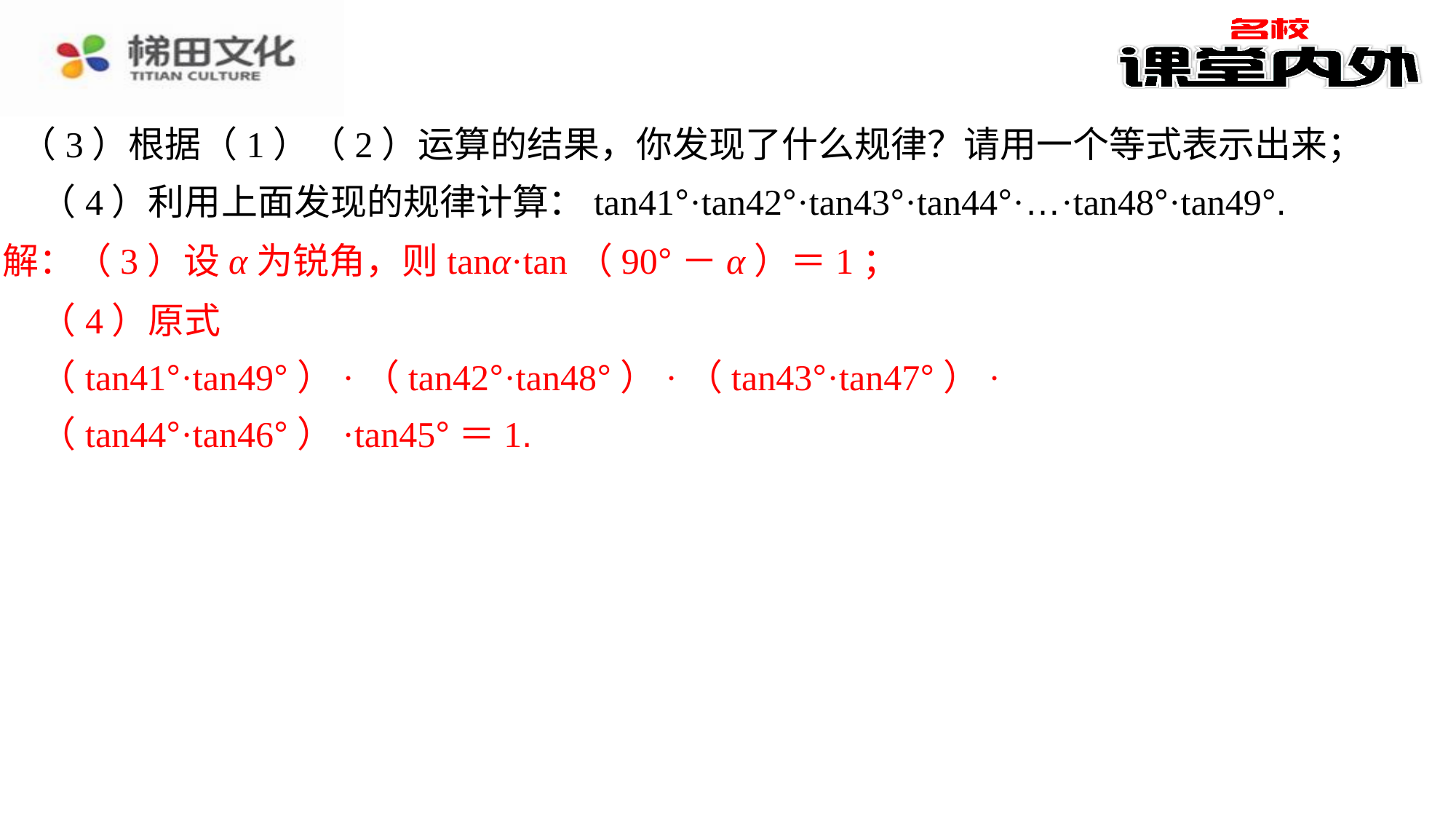

（3）根据（1）（2）运算的结果，你发现了什么规律？请用一个等式表示出来；
（4）利用上面发现的规律计算：tan41°·tan42°·tan43°·tan44°·…·tan48°·tan49°.
解：（3）设α为锐角，则tanα·tan（90°－α）＝1；
（4）原式（tan41°·tan49°）·（tan42°·tan48°）·（tan43°·tan47°）·（tan44°·tan46°）·tan45°＝1.